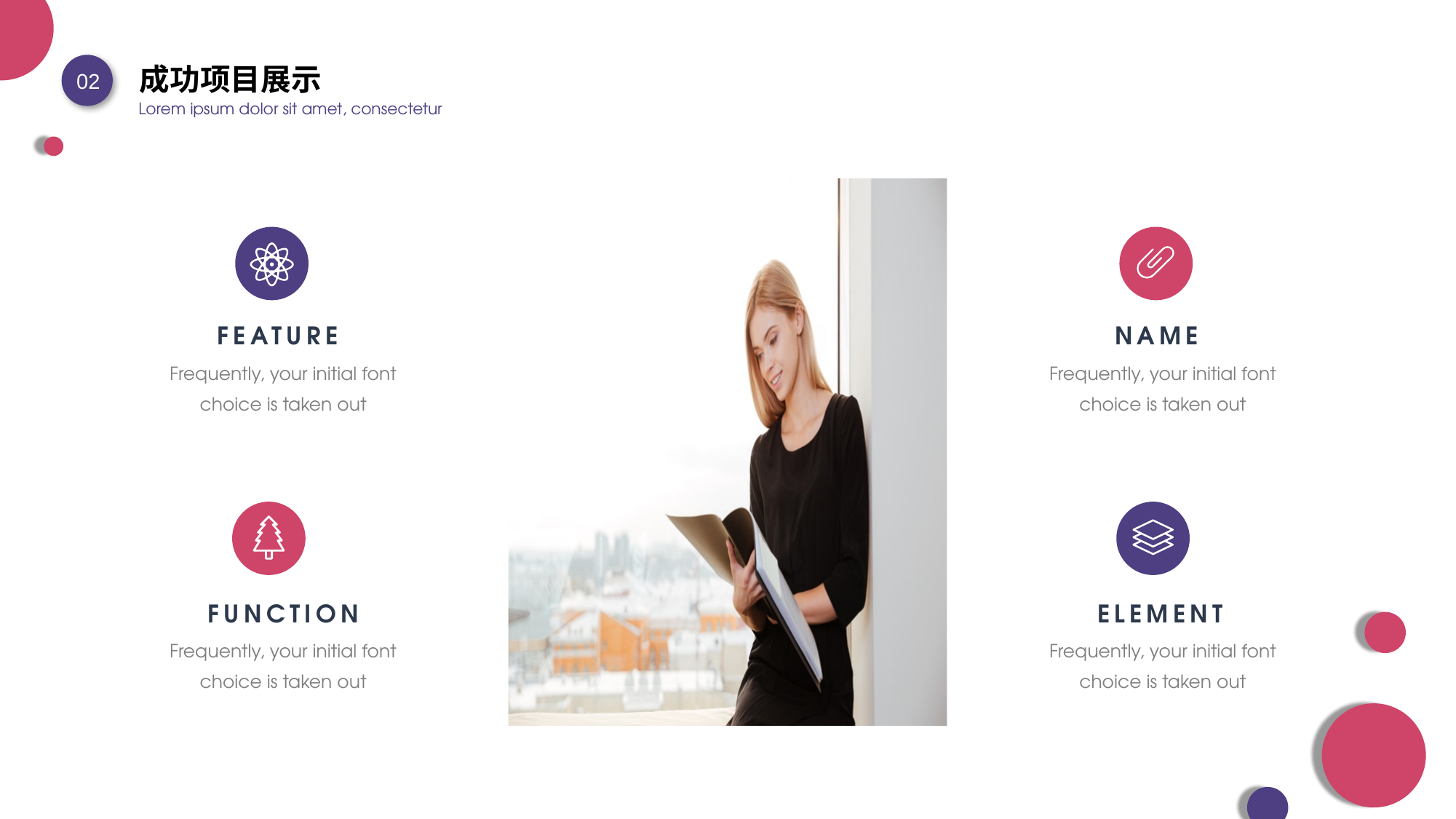

成功项目展示

02
Lorem ipsum dolor sit amet, consectetur

FEATURE
NAME
Frequently, your initial font choice is taken out
Frequently, your initial font choice is taken out

FUNCTION
ELEMENT

Frequently, your initial font choice is taken out
Frequently, your initial font choice is taken out